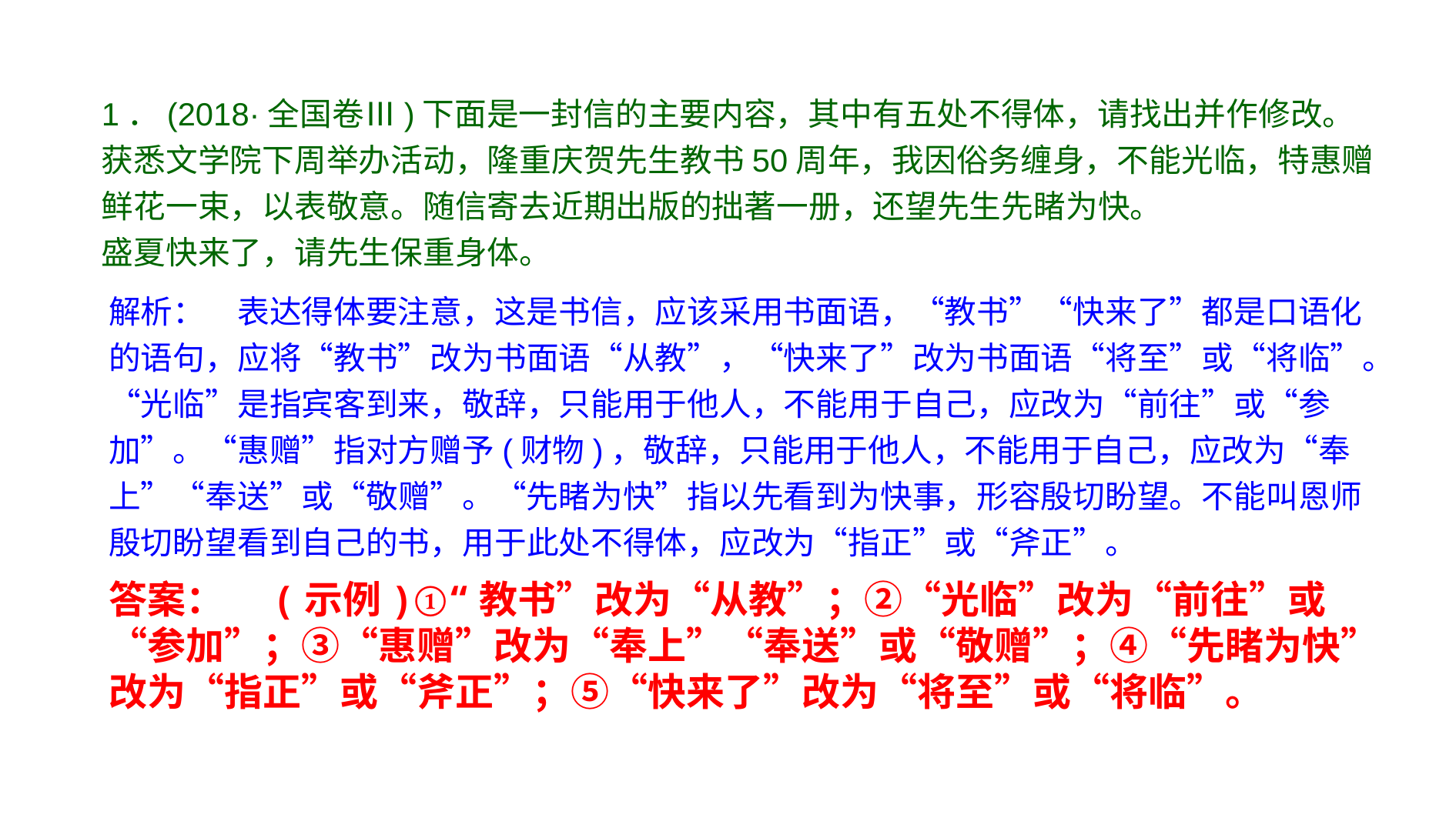

1．(2018·全国卷Ⅲ)下面是一封信的主要内容，其中有五处不得体，请找出并作修改。
获悉文学院下周举办活动，隆重庆贺先生教书50周年，我因俗务缠身，不能光临，特惠赠鲜花一束，以表敬意。随信寄去近期出版的拙著一册，还望先生先睹为快。
盛夏快来了，请先生保重身体。

解析：　表达得体要注意，这是书信，应该采用书面语，“教书”“快来了”都是口语化的语句，应将“教书”改为书面语“从教”，“快来了”改为书面语“将至”或“将临”。“光临”是指宾客到来，敬辞，只能用于他人，不能用于自己，应改为“前往”或“参加”。“惠赠”指对方赠予(财物)，敬辞，只能用于他人，不能用于自己，应改为“奉上”“奉送”或“敬赠”。“先睹为快”指以先看到为快事，形容殷切盼望。不能叫恩师殷切盼望看到自己的书，用于此处不得体，应改为“指正”或“斧正”。

答案：　(示例)①“教书”改为“从教”；②“光临”改为“前往”或“参加”；③“惠赠”改为“奉上”“奉送”或“敬赠”；④“先睹为快”改为“指正”或“斧正”；⑤“快来了”改为“将至”或“将临”。